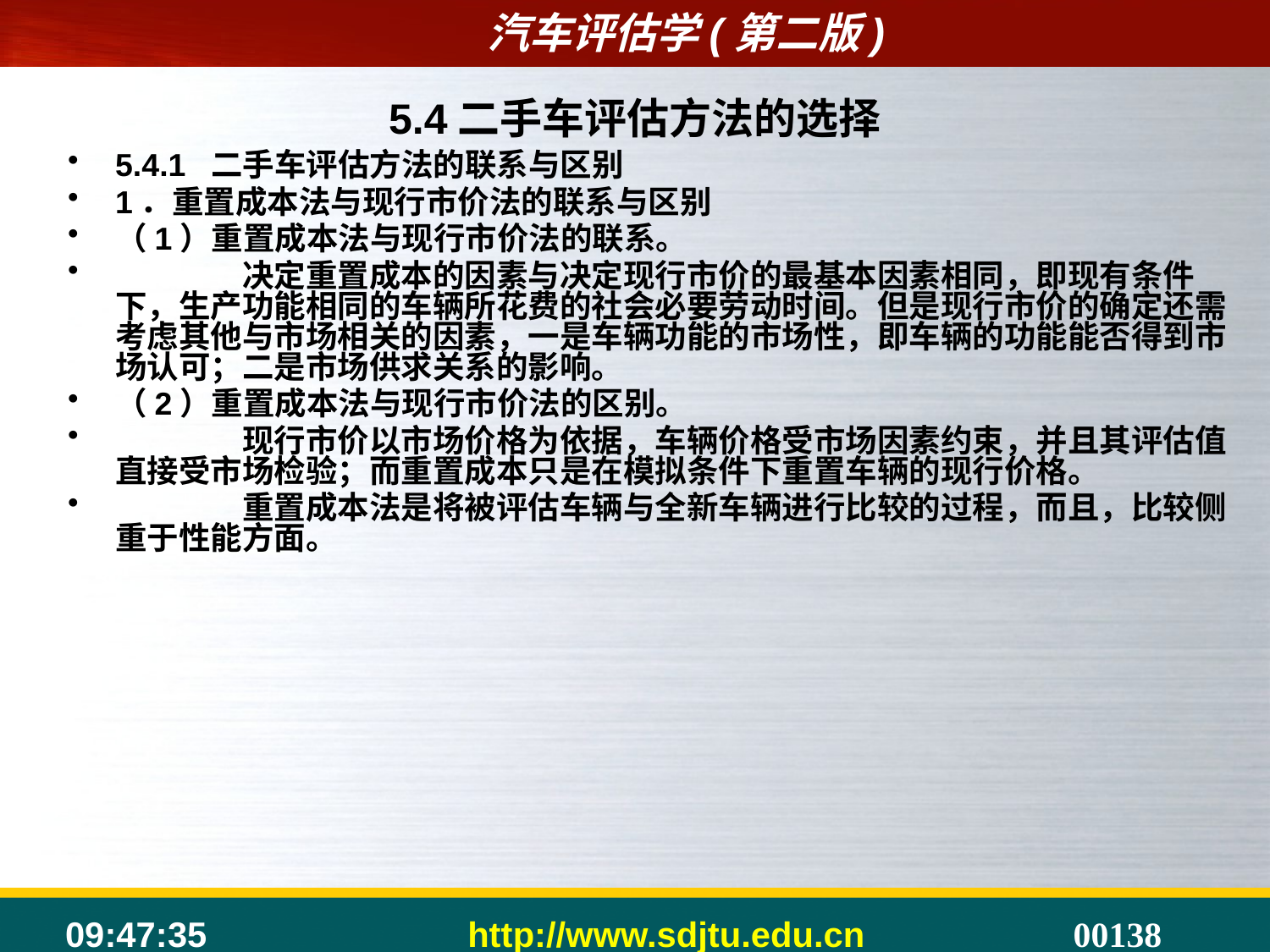

# 5.4二手车评估方法的选择
5.4.1  二手车评估方法的联系与区别
1．重置成本法与现行市价法的联系与区别
（1）重置成本法与现行市价法的联系。
	决定重置成本的因素与决定现行市价的最基本因素相同，即现有条件下，生产功能相同的车辆所花费的社会必要劳动时间。但是现行市价的确定还需考虑其他与市场相关的因素，一是车辆功能的市场性，即车辆的功能能否得到市场认可；二是市场供求关系的影响。
（2）重置成本法与现行市价法的区别。
	现行市价以市场价格为依据，车辆价格受市场因素约束，并且其评估值直接受市场检验；而重置成本只是在模拟条件下重置车辆的现行价格。
	重置成本法是将被评估车辆与全新车辆进行比较的过程，而且，比较侧重于性能方面。